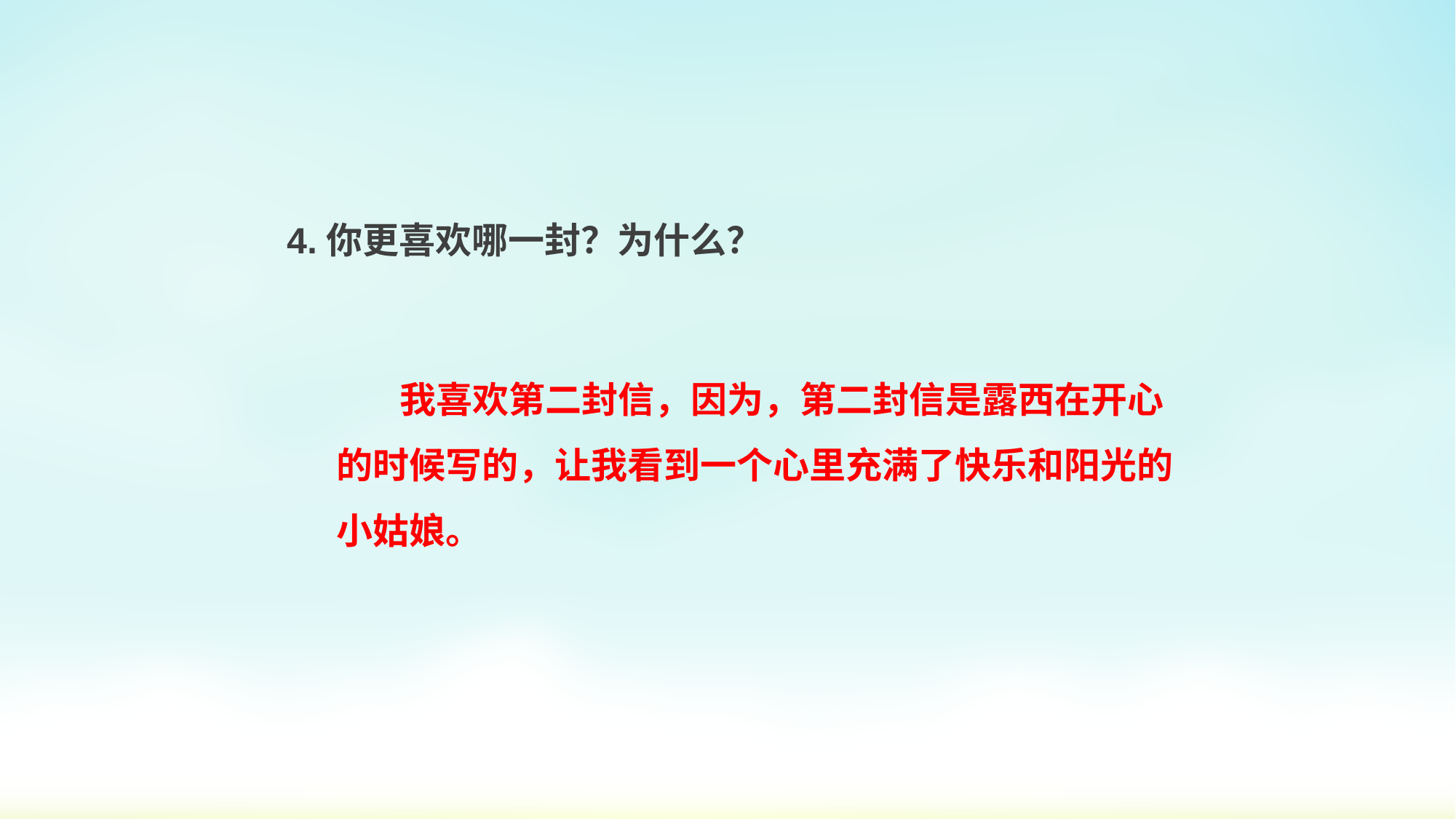

4.你更喜欢哪一封？为什么？
我喜欢第二封信，因为，第二封信是露西在开心的时候写的，让我看到一个心里充满了快乐和阳光的小姑娘。